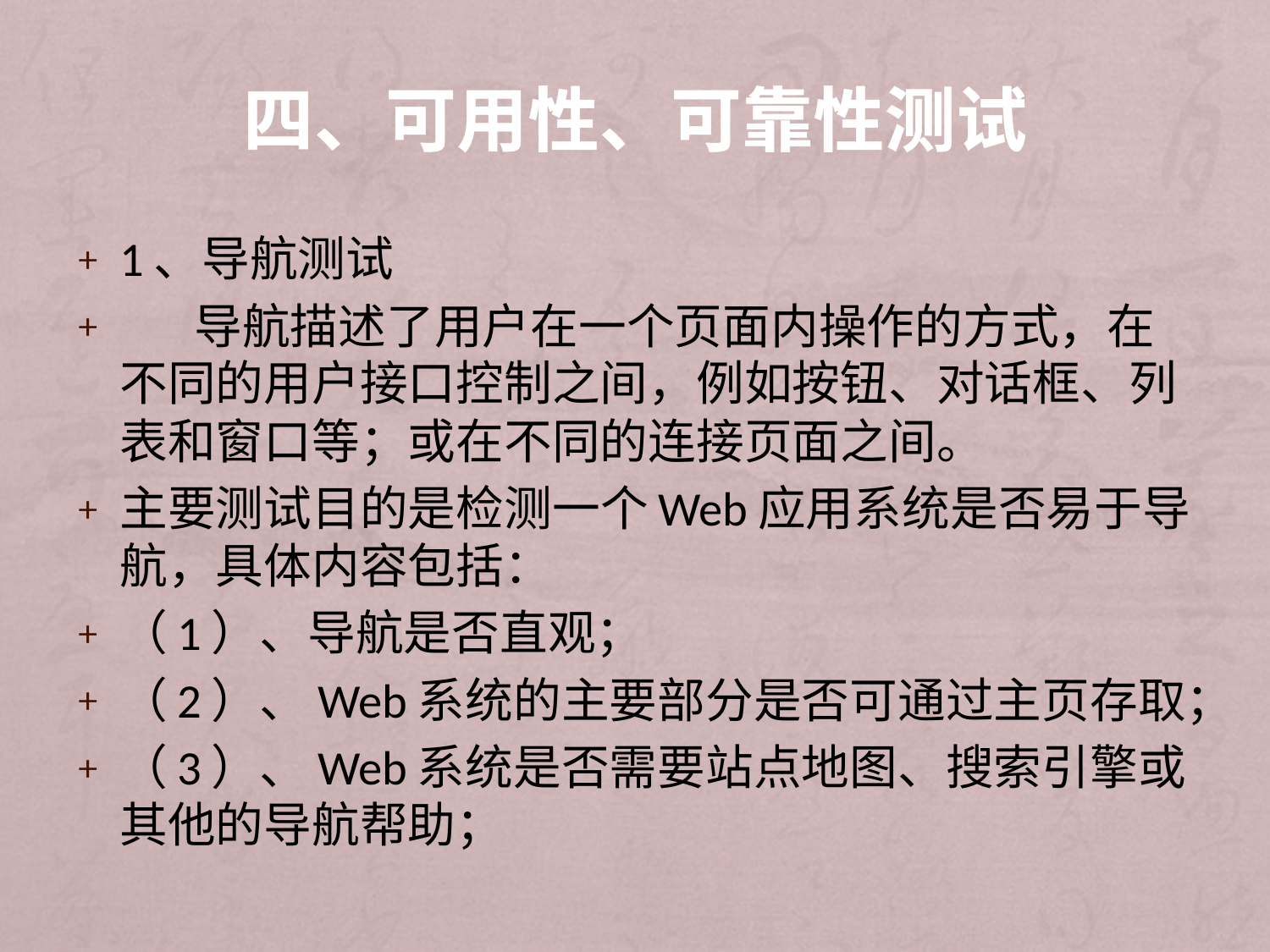

# 四、可用性、可靠性测试
1、导航测试
      导航描述了用户在一个页面内操作的方式，在不同的用户接口控制之间，例如按钮、对话框、列表和窗口等；或在不同的连接页面之间。
主要测试目的是检测一个Web应用系统是否易于导航，具体内容包括：
（1）、导航是否直观；
（2）、Web系统的主要部分是否可通过主页存取；
（3）、Web系统是否需要站点地图、搜索引擎或其他的导航帮助；